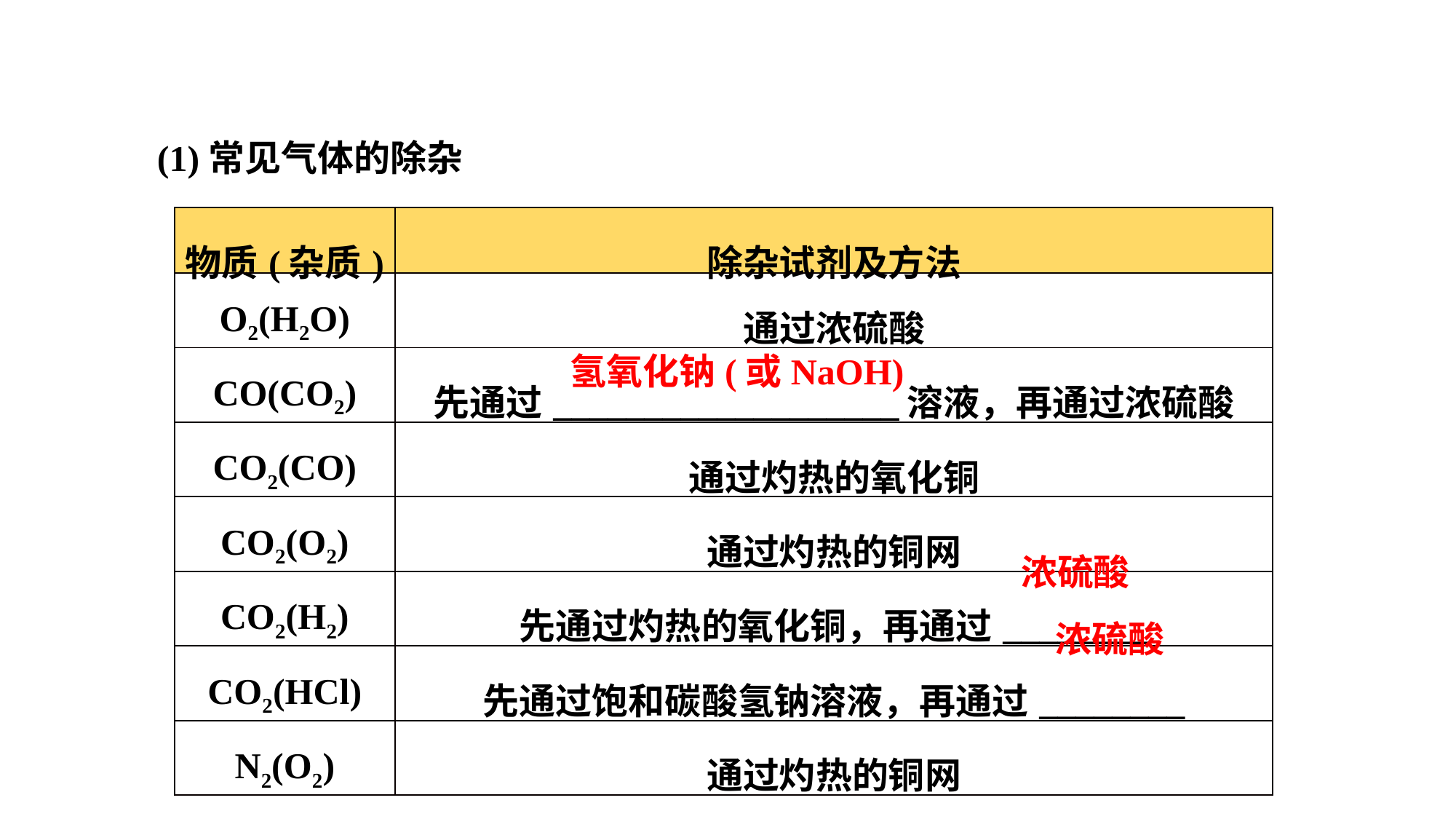

(1)常见气体的除杂
| 物质(杂质) | 除杂试剂及方法 |
| --- | --- |
| O2(H2O) | 通过浓硫酸 |
| CO(CO2) | 先通过\_\_\_\_\_\_\_\_\_\_\_\_\_\_\_\_\_\_\_溶液，再通过浓硫酸 |
| CO2(CO) | 通过灼热的氧化铜 |
| CO2(O2) | 通过灼热的铜网 |
| CO2(H2) | 先通过灼热的氧化铜，再通过\_\_\_\_\_\_\_\_ |
| CO2(HCl) | 先通过饱和碳酸氢钠溶液，再通过\_\_\_\_\_\_\_\_ |
| N2(O2) | 通过灼热的铜网 |
氢氧化钠(或NaOH)
浓硫酸
浓硫酸